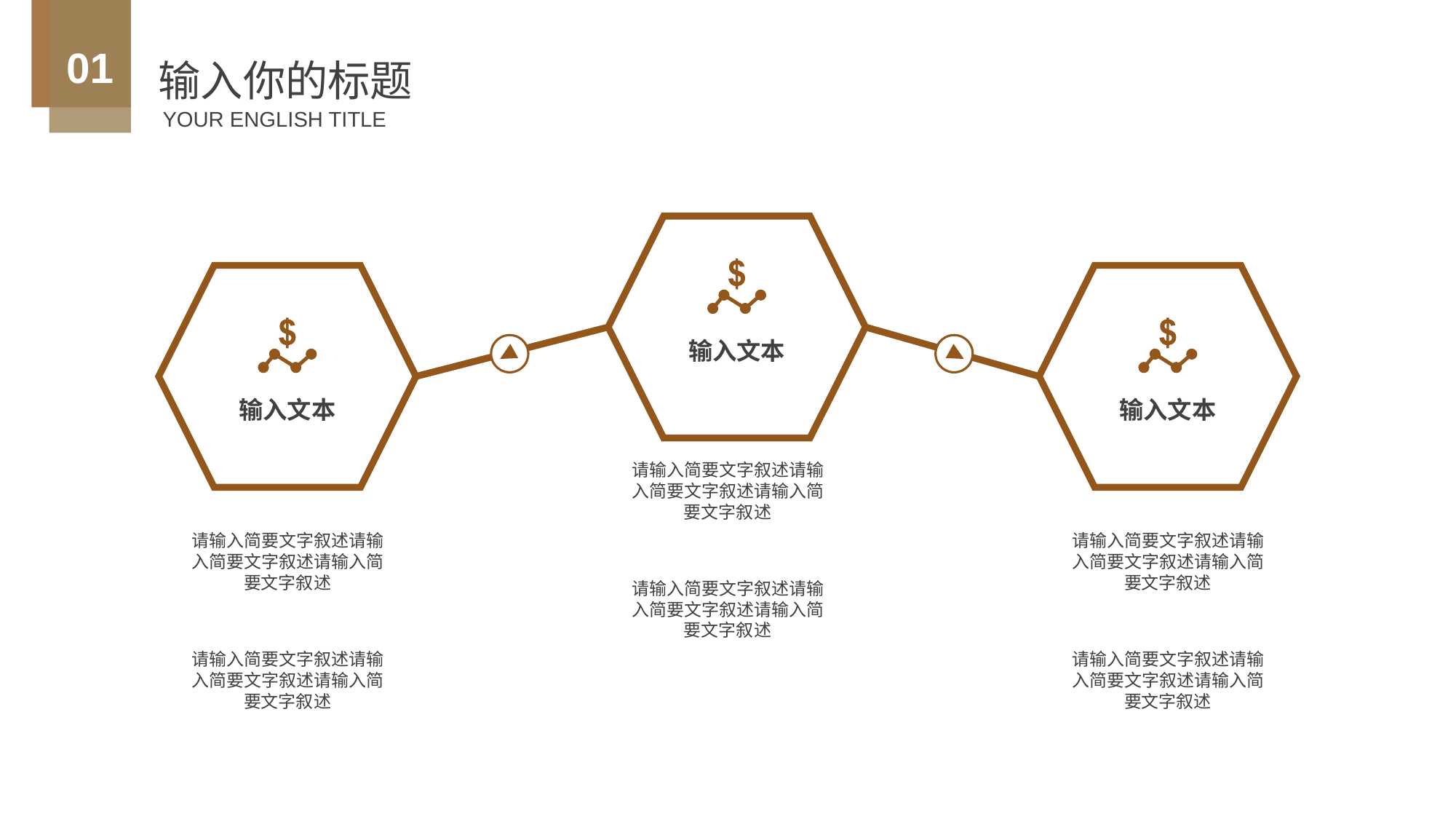

01
输入你的标题
YOUR ENGLISH TITLE

输入文本

输入文本

输入文本

请输入简要文字叙述请输入简要文字叙述请输入简要文字叙述
请输入简要文字叙述请输入简要文字叙述请输入简要文字叙述
请输入简要文字叙述请输入简要文字叙述请输入简要文字叙述
请输入简要文字叙述请输入简要文字叙述请输入简要文字叙述
请输入简要文字叙述请输入简要文字叙述请输入简要文字叙述
请输入简要文字叙述请输入简要文字叙述请输入简要文字叙述